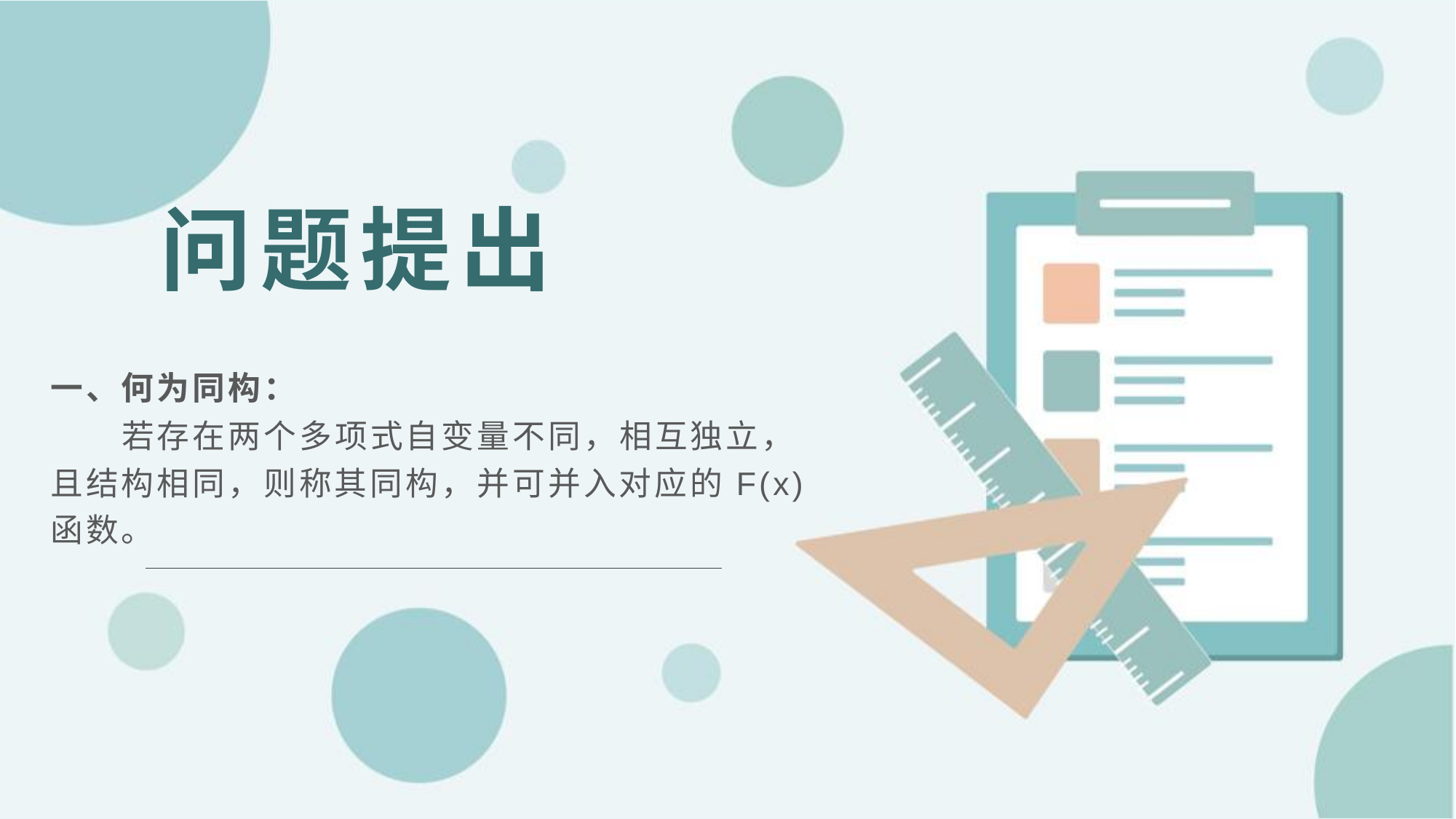

问题提出

一、何为同构：
      若存在两个多项式自变量不同，相互独立，且结构相同，则称其同构，并可并入对应的F(x)函数。